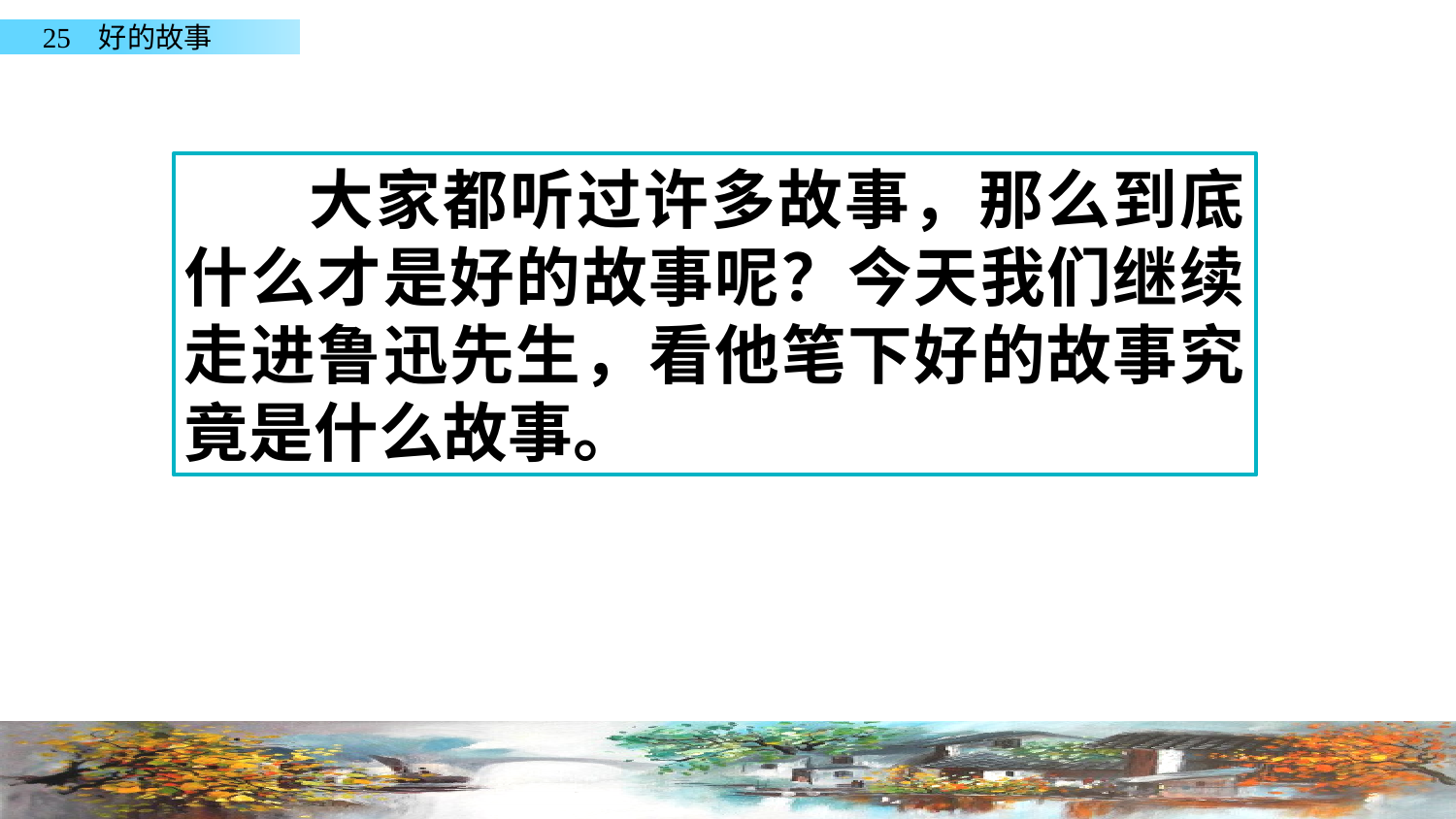

大家都听过许多故事，那么到底什么才是好的故事呢？今天我们继续走进鲁迅先生，看他笔下好的故事究竟是什么故事。